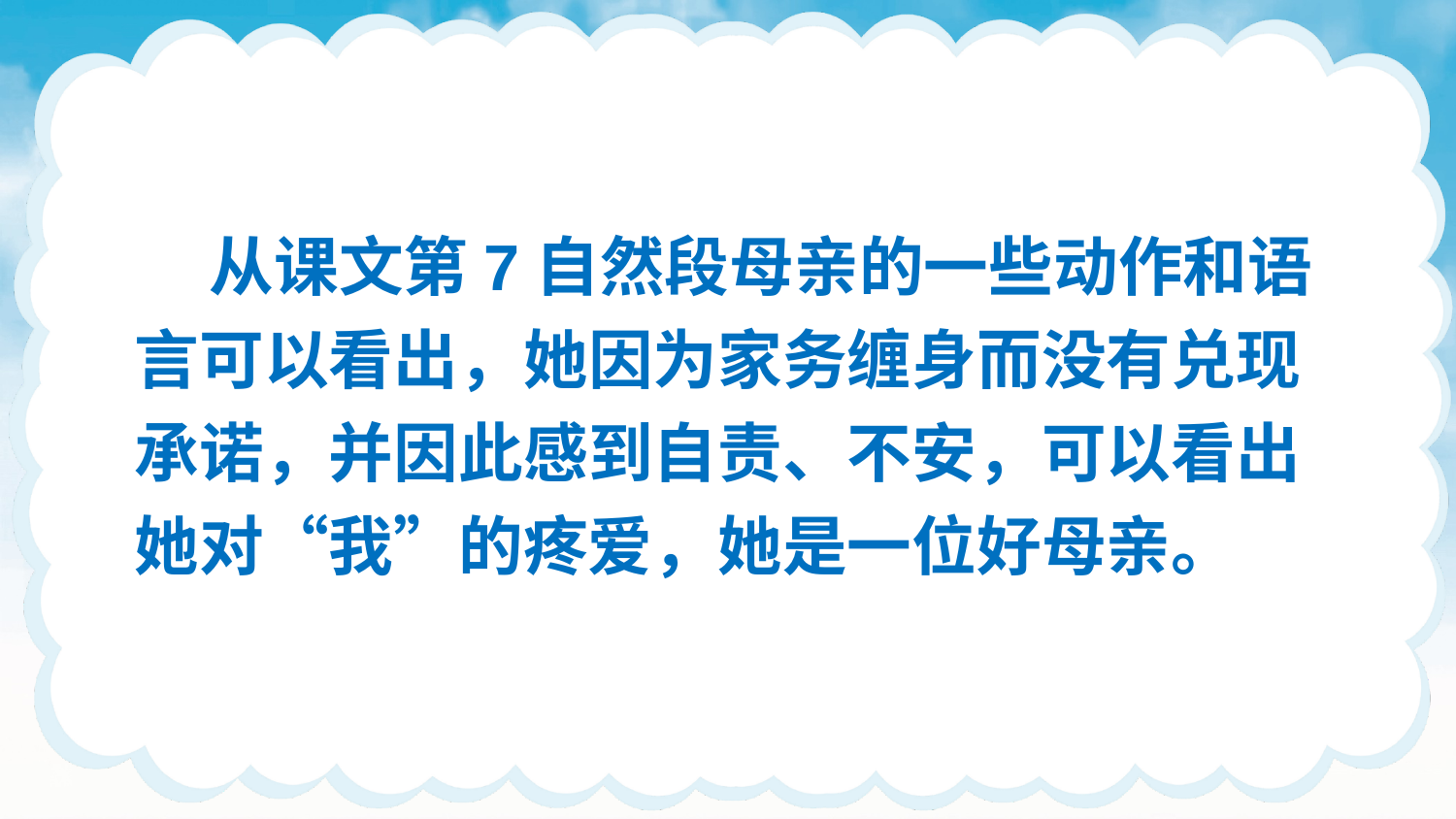

从课文第7自然段母亲的一些动作和语言可以看出，她因为家务缠身而没有兑现承诺，并因此感到自责、不安，可以看出她对“我”的疼爱，她是一位好母亲。